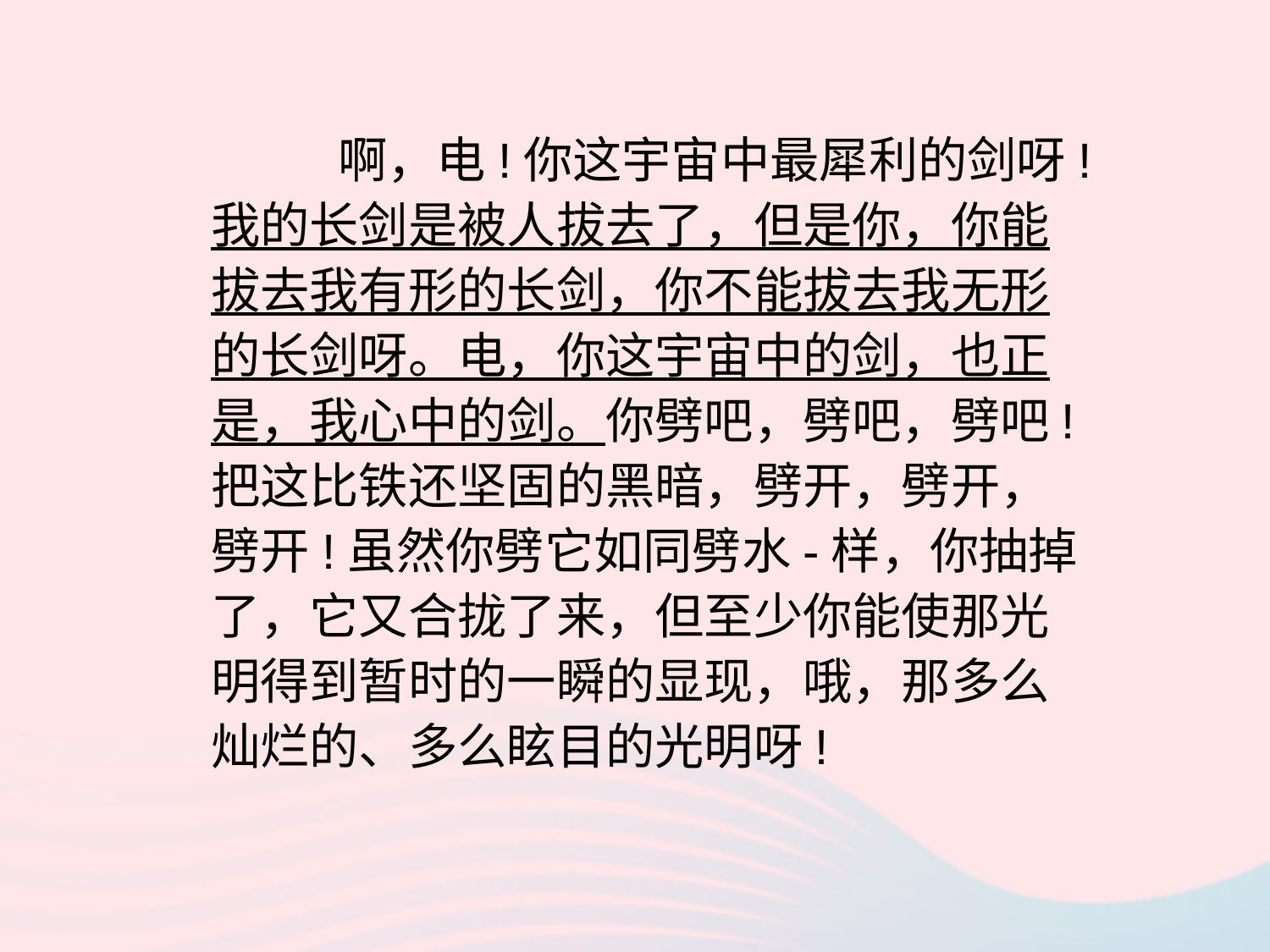

啊，电!你这宇宙中最犀利的剑呀!我的长剑是被人拔去了，但是你，你能拔去我有形的长剑，你不能拔去我无形的长剑呀。电，你这宇宙中的剑，也正是，我心中的剑。你劈吧，劈吧，劈吧!把这比铁还坚固的黑暗，劈开，劈开，劈开!虽然你劈它如同劈水-样，你抽掉了，它又合拢了来，但至少你能使那光明得到暂时的一瞬的显现，哦，那多么灿烂的、多么眩目的光明呀!